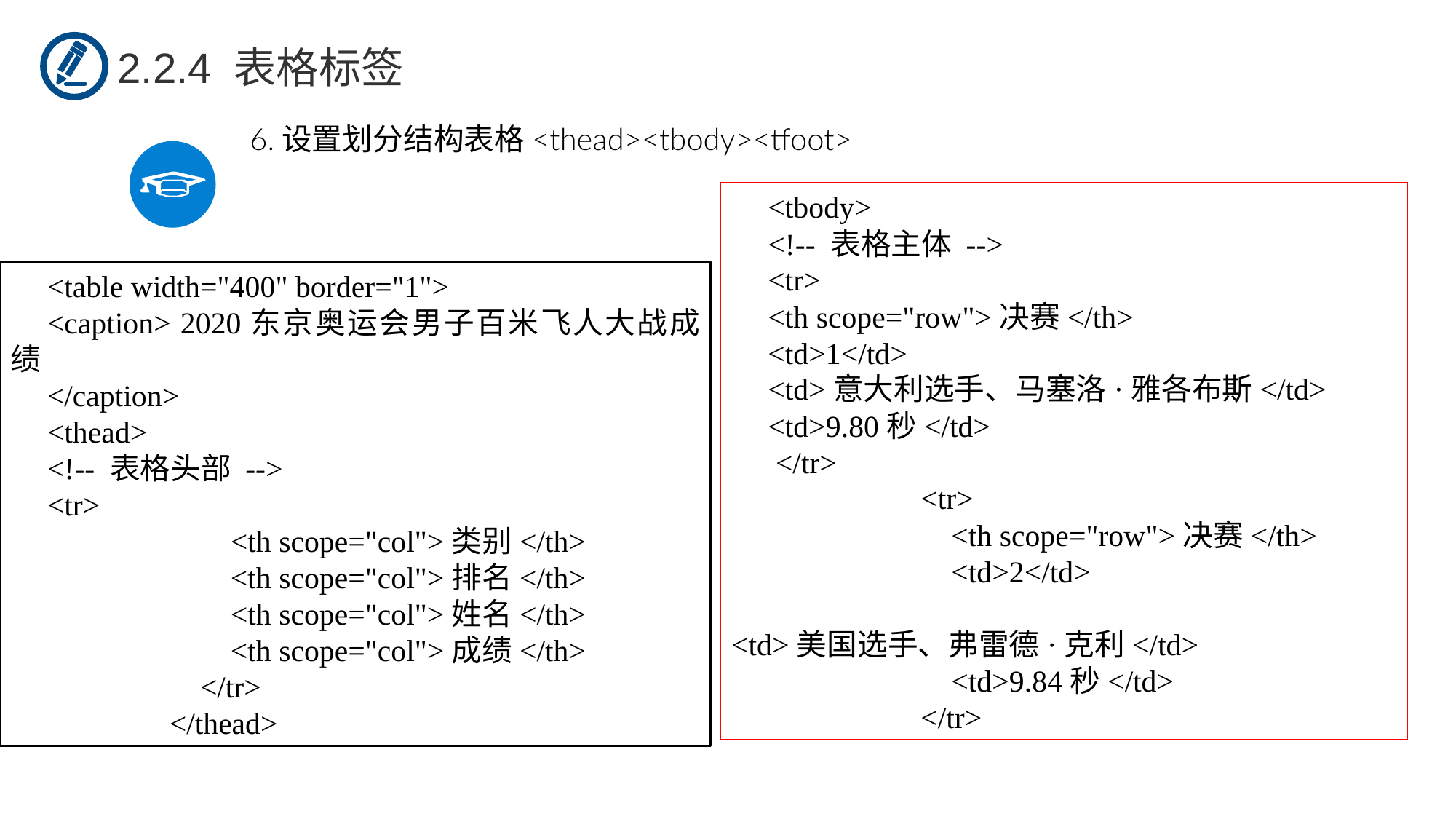

2.2.4 表格标签
 6.设置划分结构表格<thead><tbody><tfoot>

<tbody>
<!-- 表格主体 -->
<tr>
<th scope="row">决赛</th>
<td>1</td>
<td>意大利选手、马塞洛·雅各布斯</td>
<td>9.80秒</td>
 </tr>
                    <tr>
                        <th scope="row">决赛</th>
                        <td>2</td>
                        <td>美国选手、弗雷德·克利</td>
                        <td>9.84秒</td>
                    </tr>
<table width="400" border="1">
<caption> 2020东京奥运会男子百米飞人大战成绩
</caption>
<thead>
<!-- 表格头部 -->
<tr>
                        <th scope="col">类别</th>
                        <th scope="col">排名</th>
                        <th scope="col">姓名</th>
                        <th scope="col">成绩</th>
                    </tr>
                </thead>